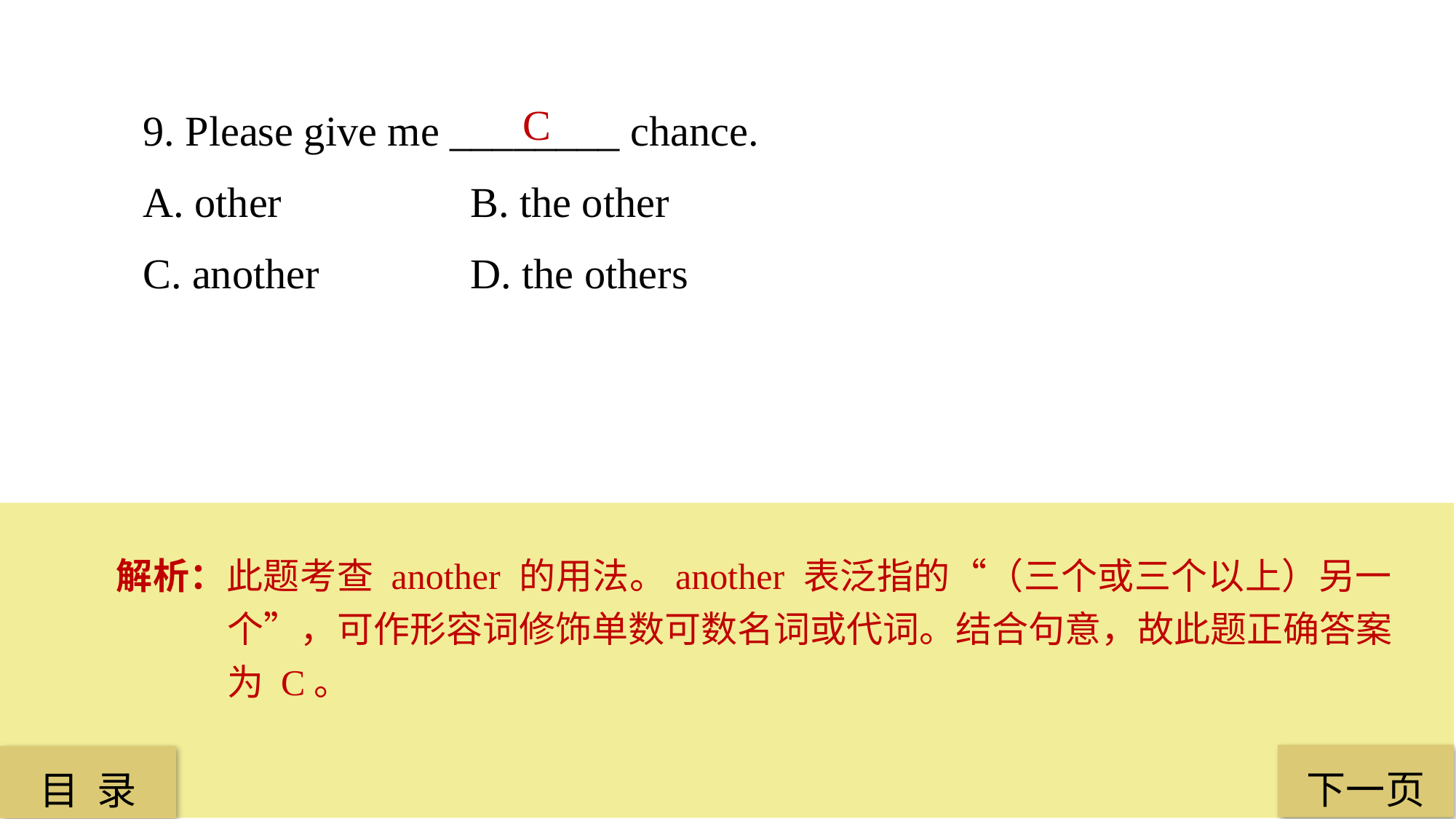

9. Please give me ________ chance.
A. other 		B. the other
C. another 		D. the others
C
解析：此题考查 another 的用法。another 表泛指的“（三个或三个以上）另一个”，可作形容词修饰单数可数名词或代词。结合句意，故此题正确答案为 C。